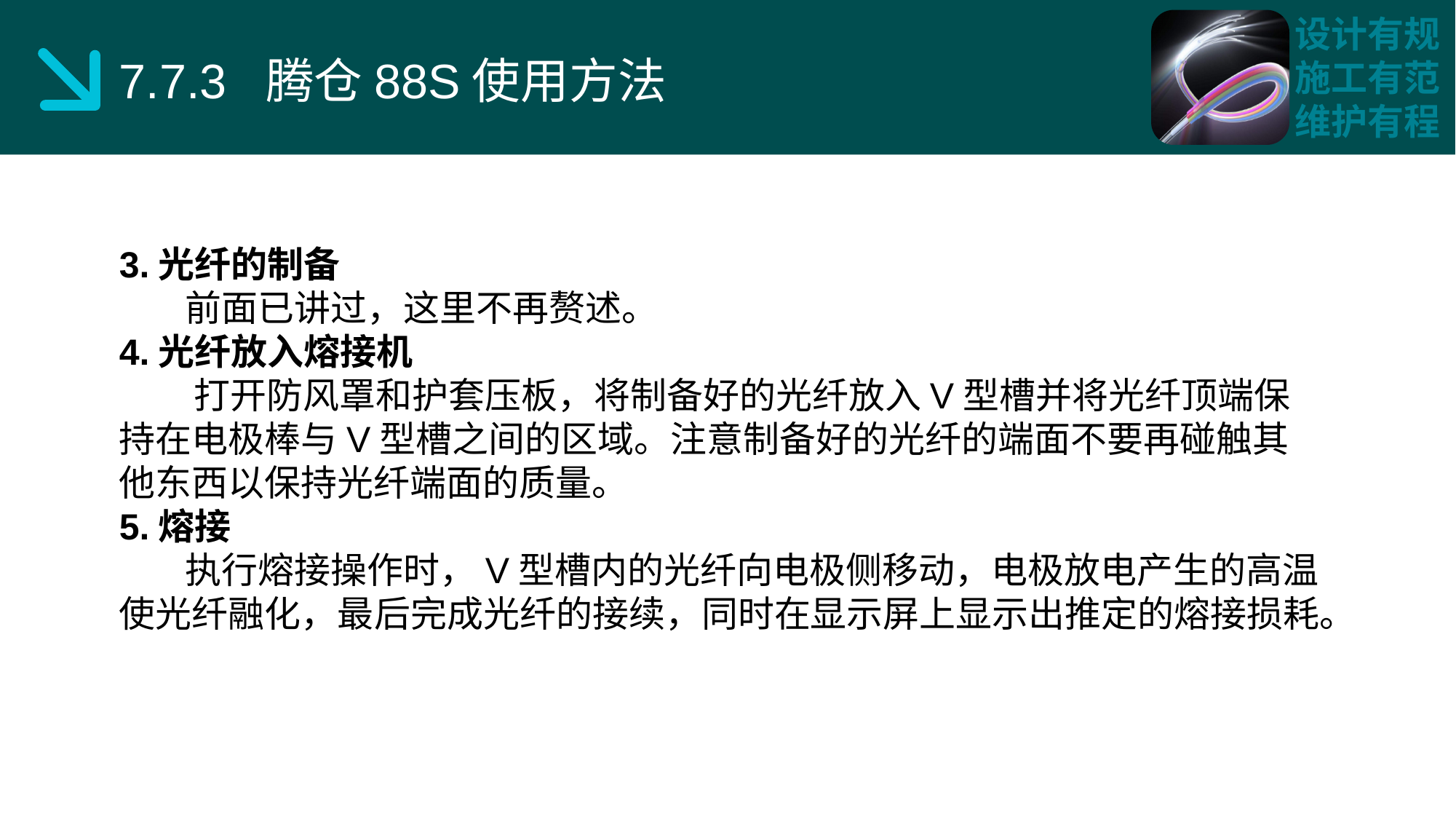

7.7.3  腾仓88S使用方法

3.光纤的制备
       前面已讲过，这里不再赘述。
4.光纤放入熔接机
        打开防风罩和护套压板，将制备好的光纤放入V型槽并将光纤顶端保持在电极棒与V型槽之间的区域。注意制备好的光纤的端面不要再碰触其他东西以保持光纤端面的质量。
5.熔接
       执行熔接操作时，V型槽内的光纤向电极侧移动，电极放电产生的高温使光纤融化，最后完成光纤的接续，同时在显示屏上显示出推定的熔接损耗。